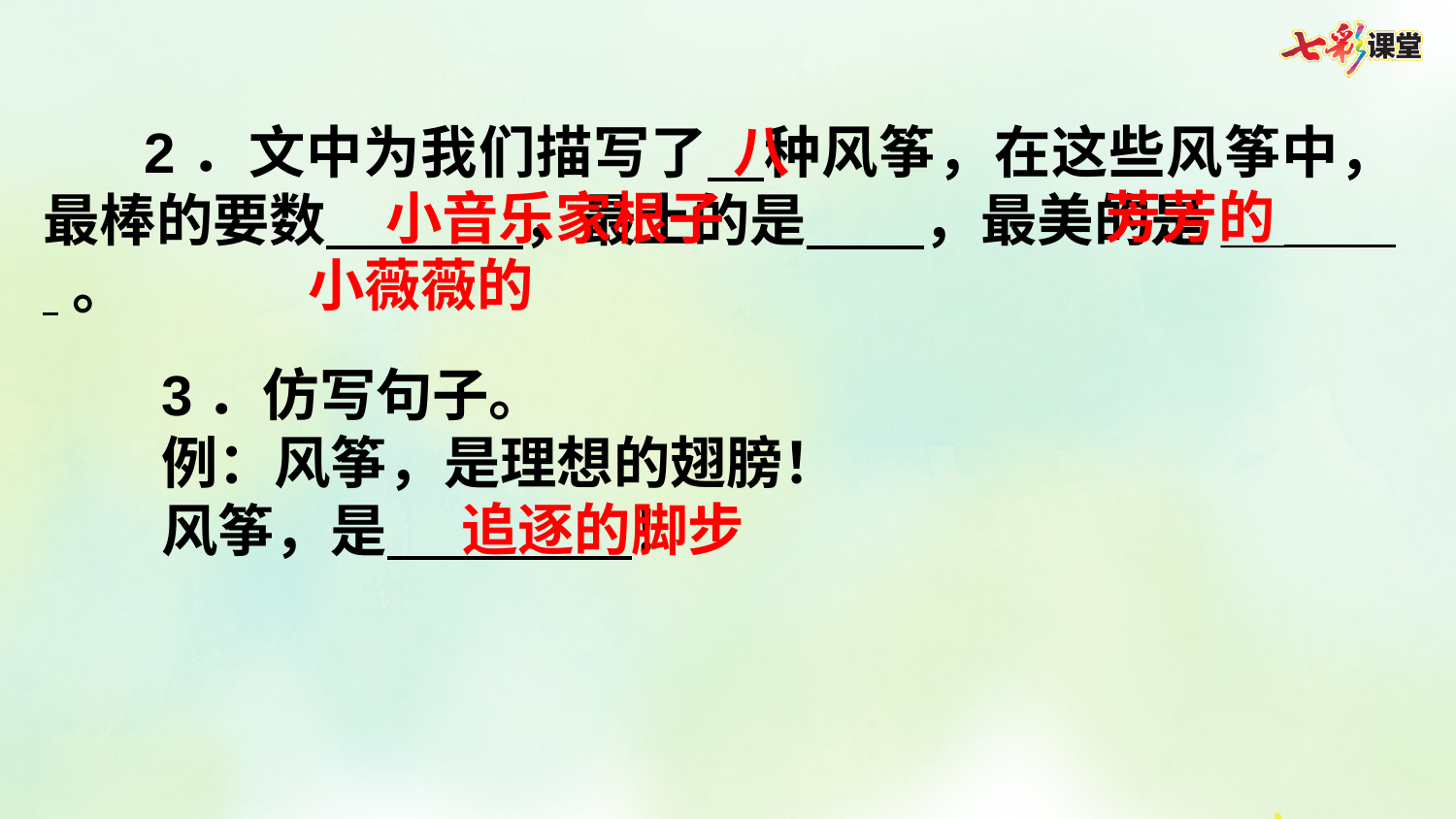

八
 2．文中为我们描写了    种风筝，在这些风筝中，最棒的要数               ，最土的是         ，最美的是__         。
芳芳的
小音乐家根子
小薇薇的
3．仿写句子。
例：风筝，是理想的翅膀！
风筝，是                   ！
追逐的脚步